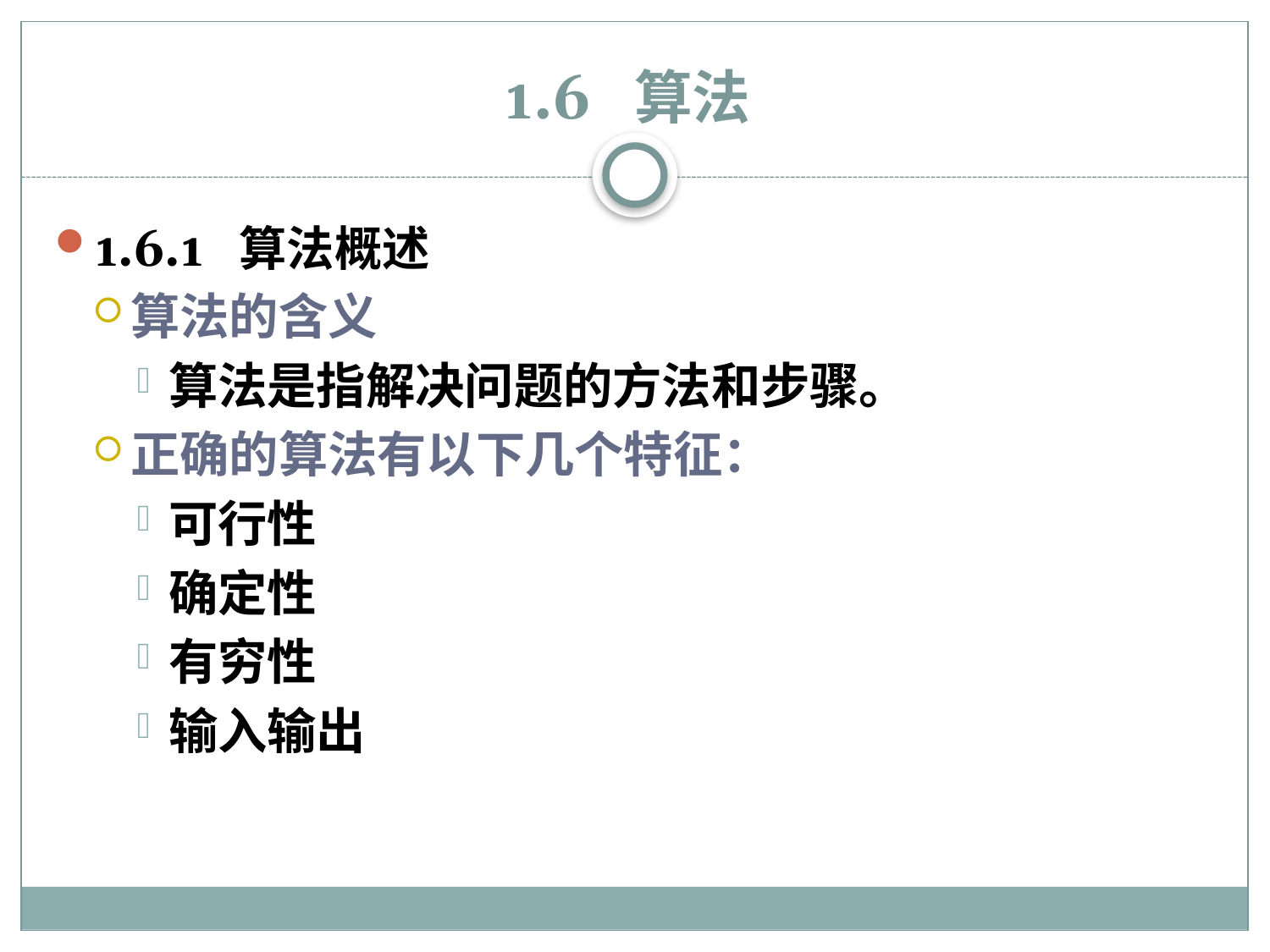

# 1.6  算法
1.6.1  算法概述
算法的含义
算法是指解决问题的方法和步骤。
正确的算法有以下几个特征：
可行性
确定性
有穷性
输入输出